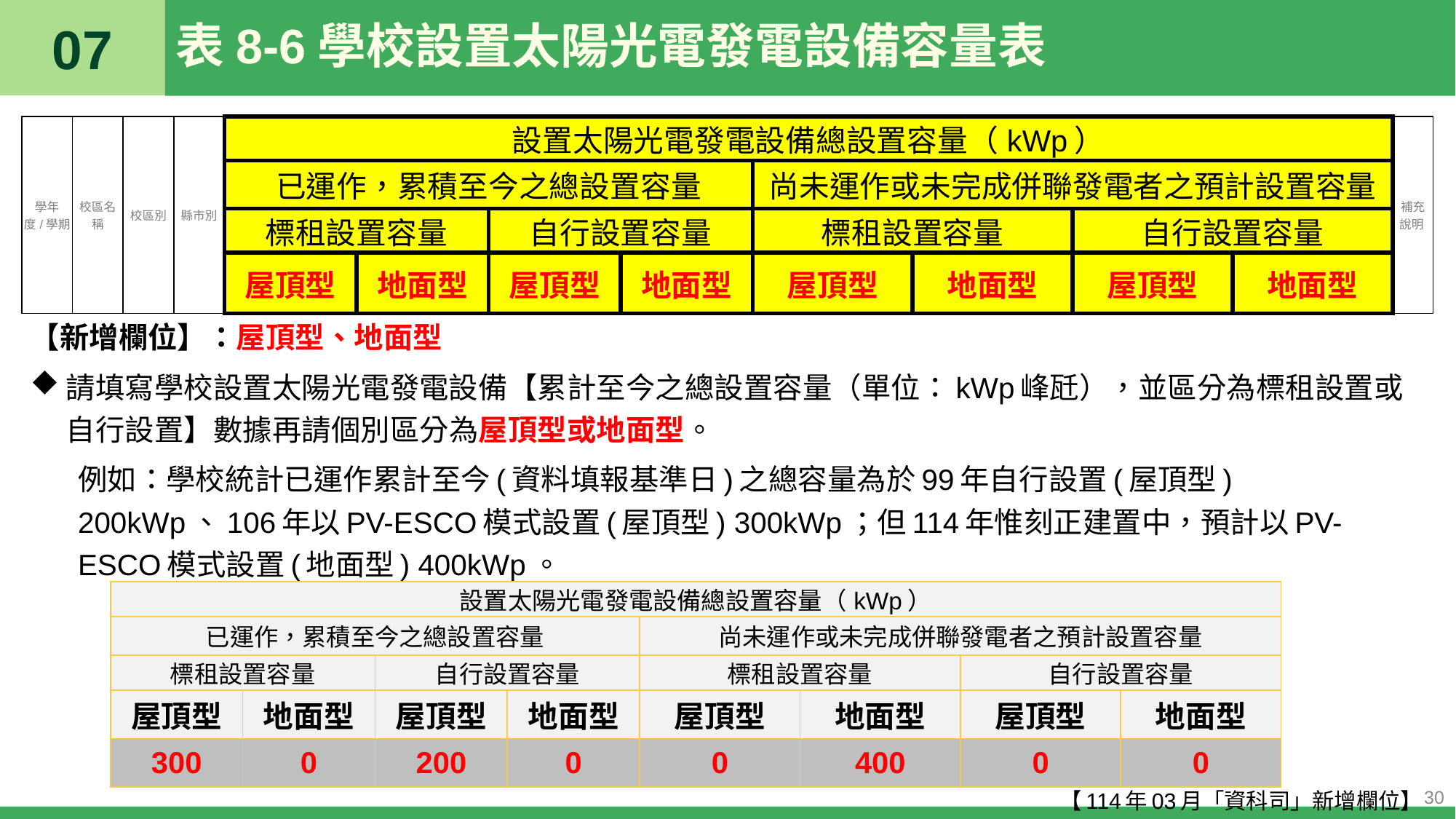

07
# 表8-6學校設置太陽光電發電設備容量表
| 學年度/學期 | 校區名稱 | 校區別 | 縣市別 | 設置太陽光電發電設備總設置容量（kWp） |  |  |  |  |  |  |  | 補充說明 |
| --- | --- | --- | --- | --- | --- | --- | --- | --- | --- | --- | --- | --- |
|  |  |  |  | 已運作，累積至今之總設置容量 |  |  |  | 尚未運作或未完成併聯發電者之預計設置容量 |  |  |  |  |
|  |  |  |  | 標租設置容量 |  | 自行設置容量 |  | 標租設置容量 |  | 自行設置容量 |  |  |
|  |  |  |  | 屋頂型 | 地面型 | 屋頂型 | 地面型 | 屋頂型 | 地面型 | 屋頂型 | 地面型 |  |
【新增欄位】：屋頂型、地面型
請填寫學校設置太陽光電發電設備【累計至今之總設置容量（單位：kWp峰瓩），並區分為標租設置或自行設置】數據再請個別區分為屋頂型或地面型。
例如：學校統計已運作累計至今(資料填報基準日)之總容量為於99年自行設置(屋頂型) 200kWp、106年以PV-ESCO模式設置(屋頂型) 300kWp；但114年惟刻正建置中，預計以PV-ESCO模式設置(地面型) 400kWp。

【114年03月「資科司」新增欄位】
| 設置太陽光電發電設備總設置容量（kWp） |  |  |  |  |  |  |  |
| --- | --- | --- | --- | --- | --- | --- | --- |
| 已運作，累積至今之總設置容量 |  |  |  | 尚未運作或未完成併聯發電者之預計設置容量 |  |  |  |
| 標租設置容量 |  | 自行設置容量 |  | 標租設置容量 |  | 自行設置容量 |  |
| 屋頂型 | 地面型 | 屋頂型 | 地面型 | 屋頂型 | 地面型 | 屋頂型 | 地面型 |
| 300 | 0 | 200 | 0 | 0 | 400 | 0 | 0 |
30